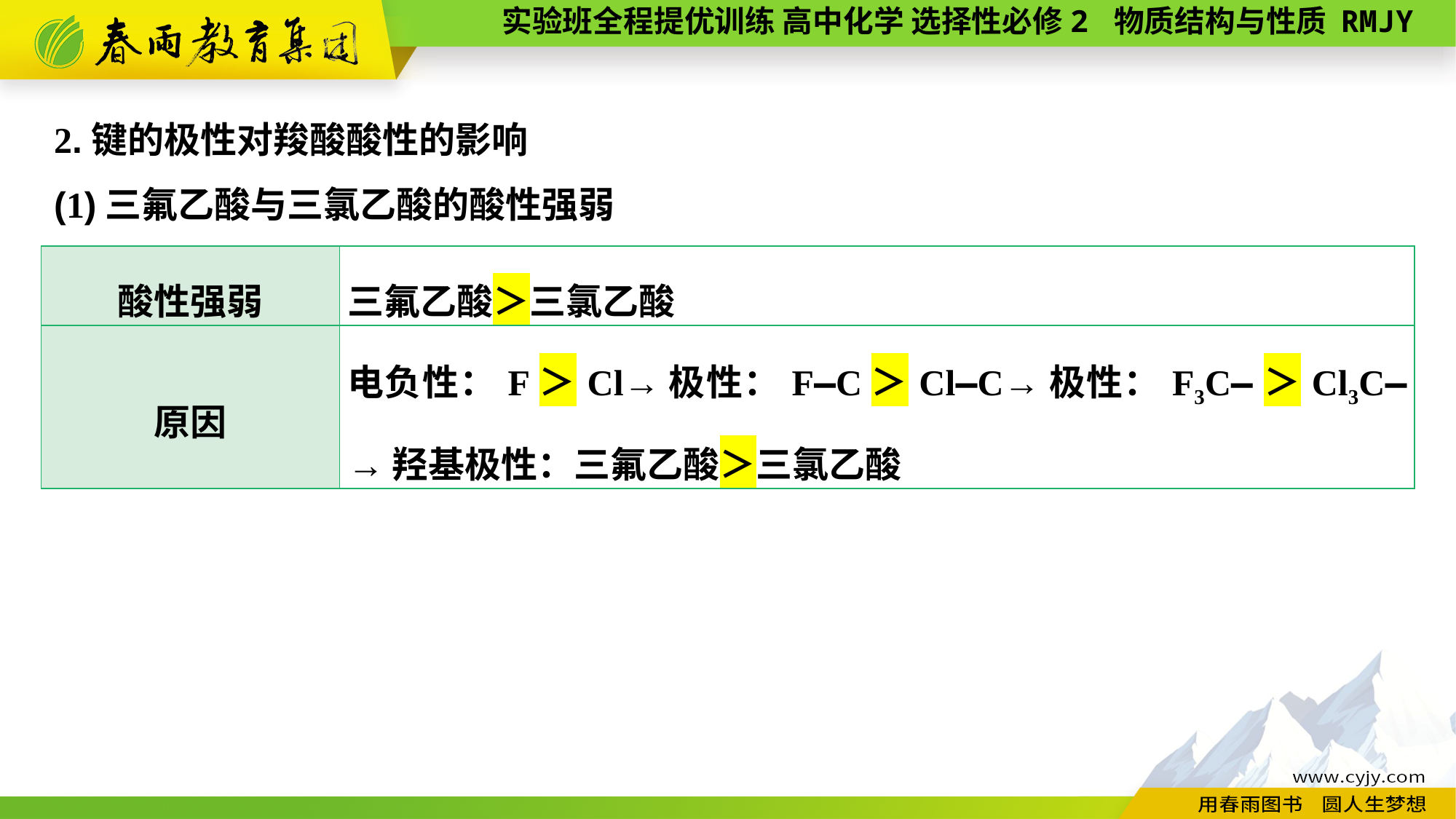

2.键的极性对羧酸酸性的影响
(1)三氟乙酸与三氯乙酸的酸性强弱
| 酸性强弱 | 三氟乙酸＞三氯乙酸 |
| --- | --- |
| 原因 | 电负性：F＞Cl→极性：F—C＞Cl—C→极性：F3C—＞Cl3C—→羟基极性：三氟乙酸＞三氯乙酸 |